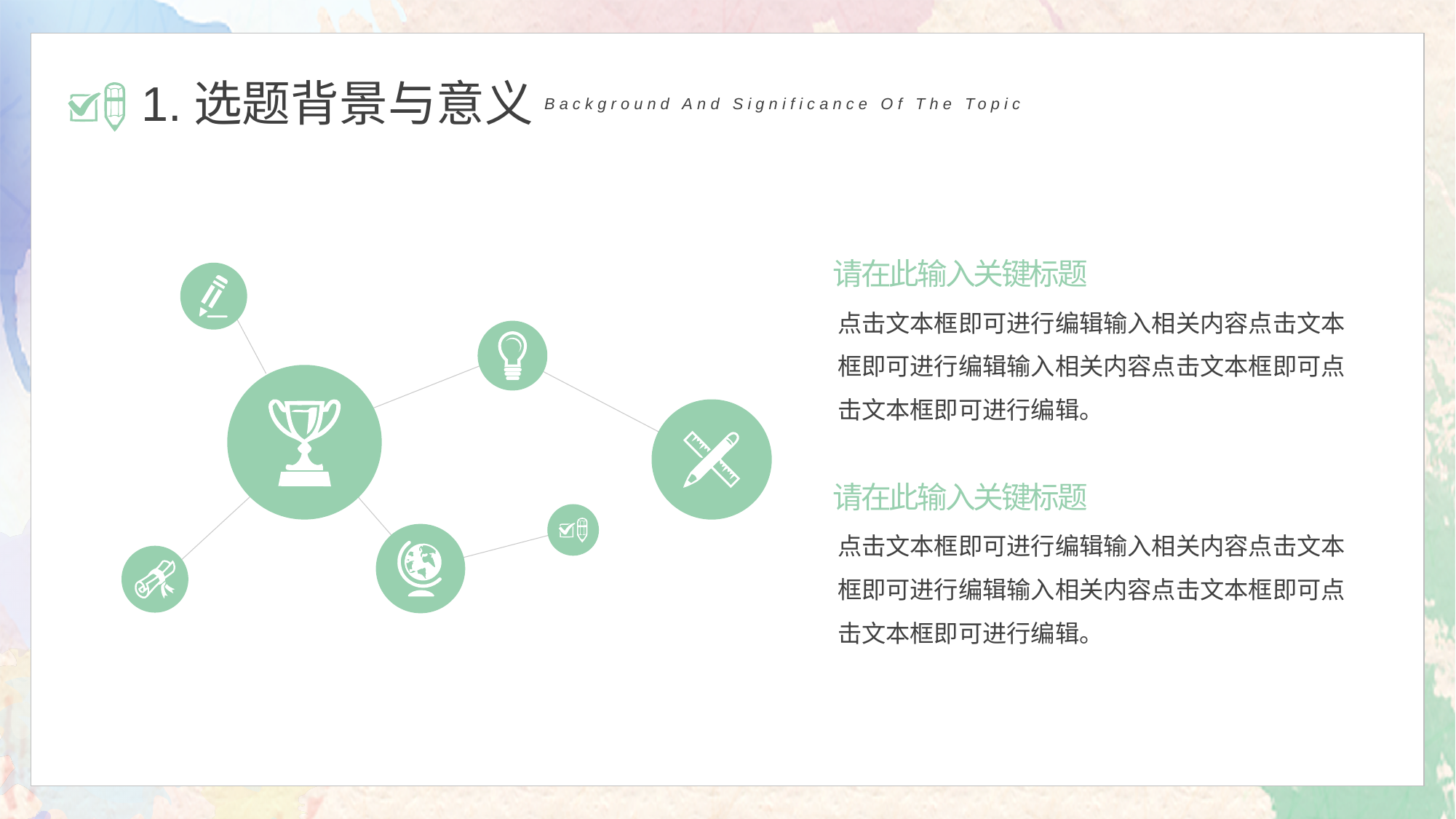

1.选题背景与意义

Background And Significance Of The Topic
请在此输入关键标题

点击文本框即可进行编辑输入相关内容点击文本框即可进行编辑输入相关内容点击文本框即可点击文本框即可进行编辑。
请在此输入关键标题
点击文本框即可进行编辑输入相关内容点击文本框即可进行编辑输入相关内容点击文本框即可点击文本框即可进行编辑。